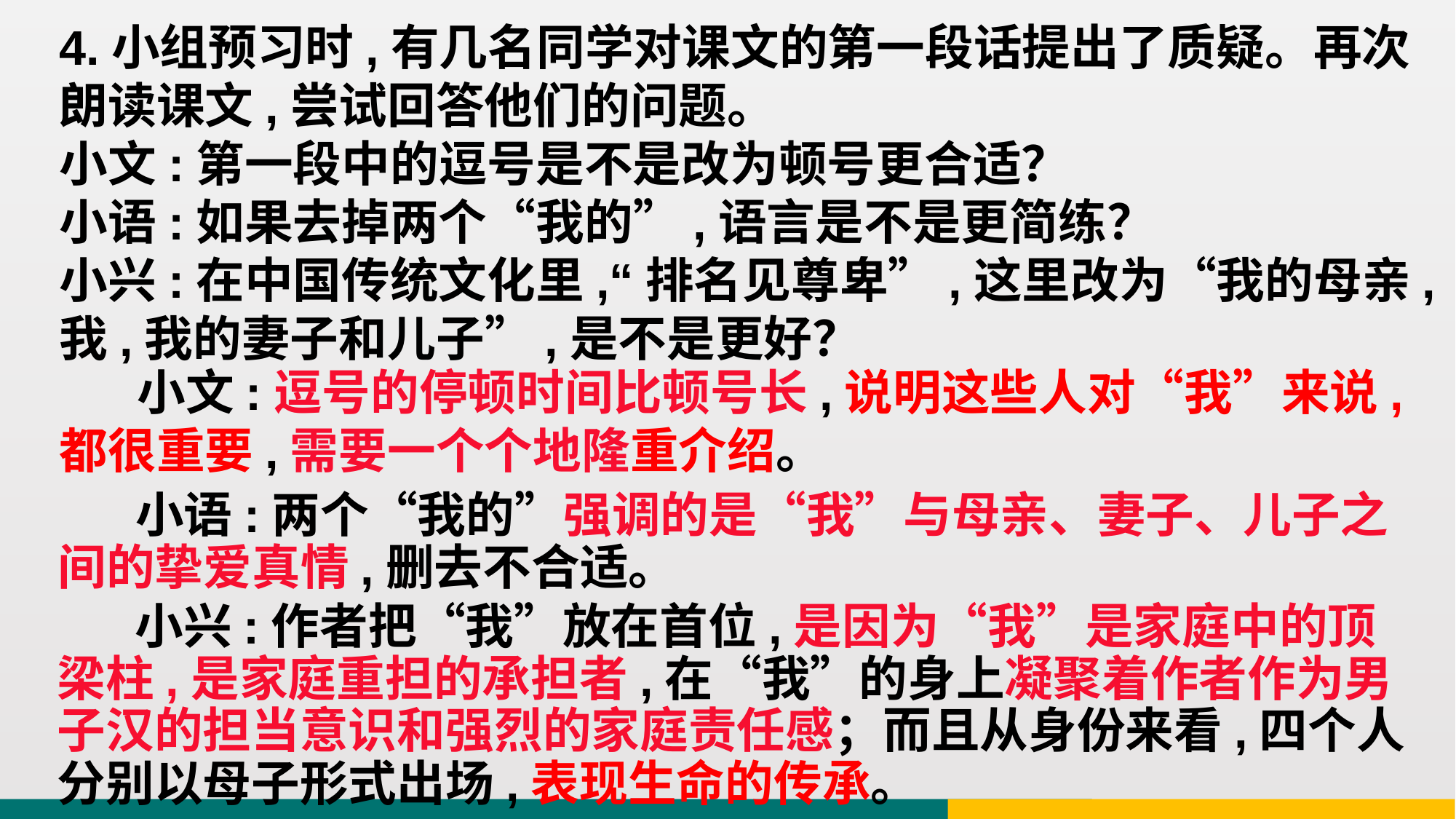

4.小组预习时,有几名同学对课文的第一段话提出了质疑。再次朗读课文,尝试回答他们的问题。
小文:第一段中的逗号是不是改为顿号更合适？
小语:如果去掉两个“我的”,语言是不是更简练？
小兴:在中国传统文化里,“排名见尊卑”,这里改为“我的母亲,我,我的妻子和儿子”,是不是更好？
       小文:逗号的停顿时间比顿号长,说明这些人对“我”来说,都很重要,需要一个个地隆重介绍。
       小语:两个“我的”强调的是“我”与母亲、妻子、儿子之间的挚爱真情,删去不合适。
       小兴:作者把“我”放在首位,是因为“我”是家庭中的顶梁柱,是家庭重担的承担者,在“我”的身上凝聚着作者作为男子汉的担当意识和强烈的家庭责任感；而且从身份来看,四个人分别以母子形式出场,表现生命的传承。